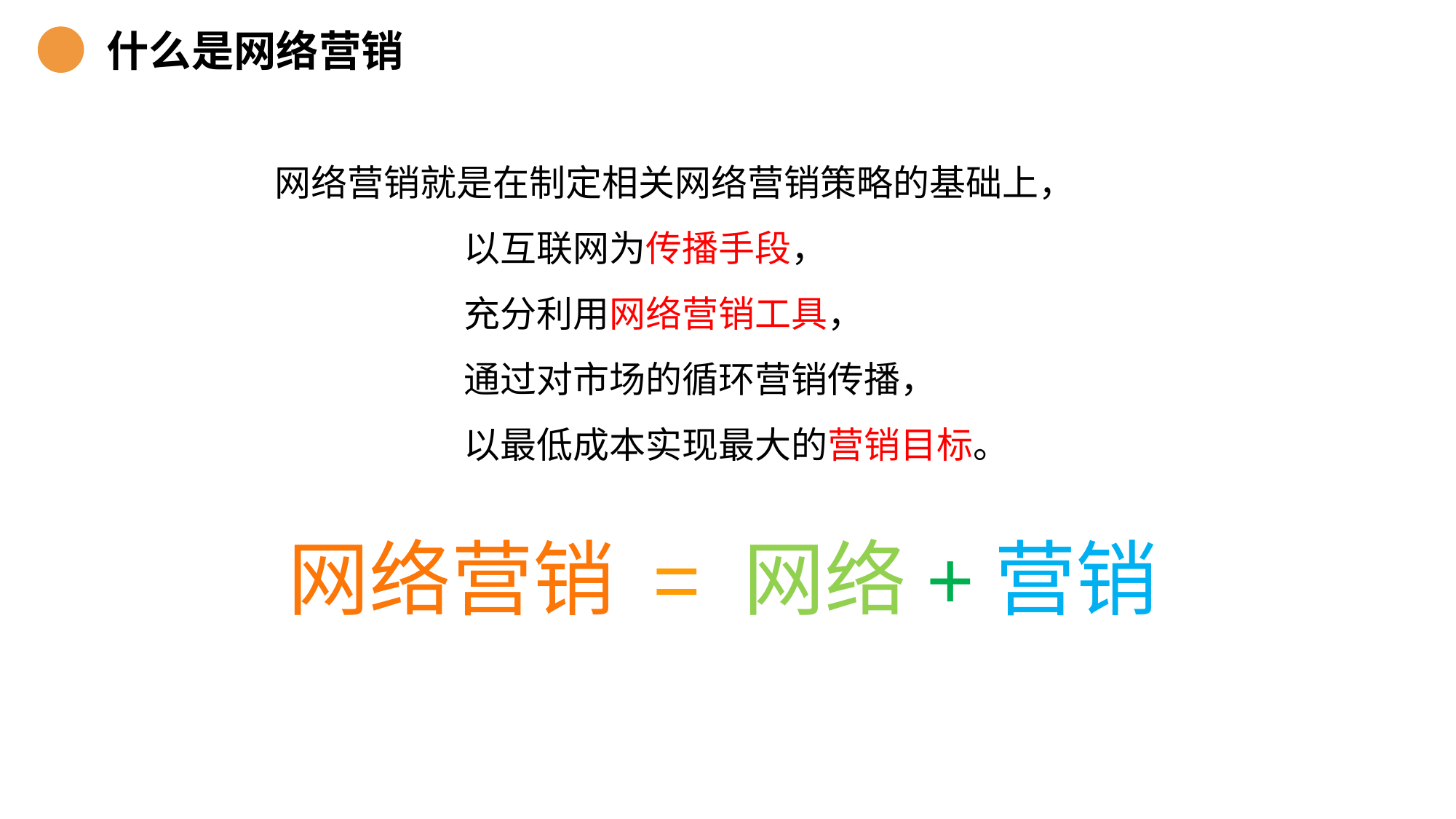

什么是网络营销

网络营销就是在制定相关网络营销策略的基础上，
                      以互联网为传播手段，
                      充分利用网络营销工具，
                      通过对市场的循环营销传播，
                      以最低成本实现最大的营销目标。
 网络营销 = 网络+营销